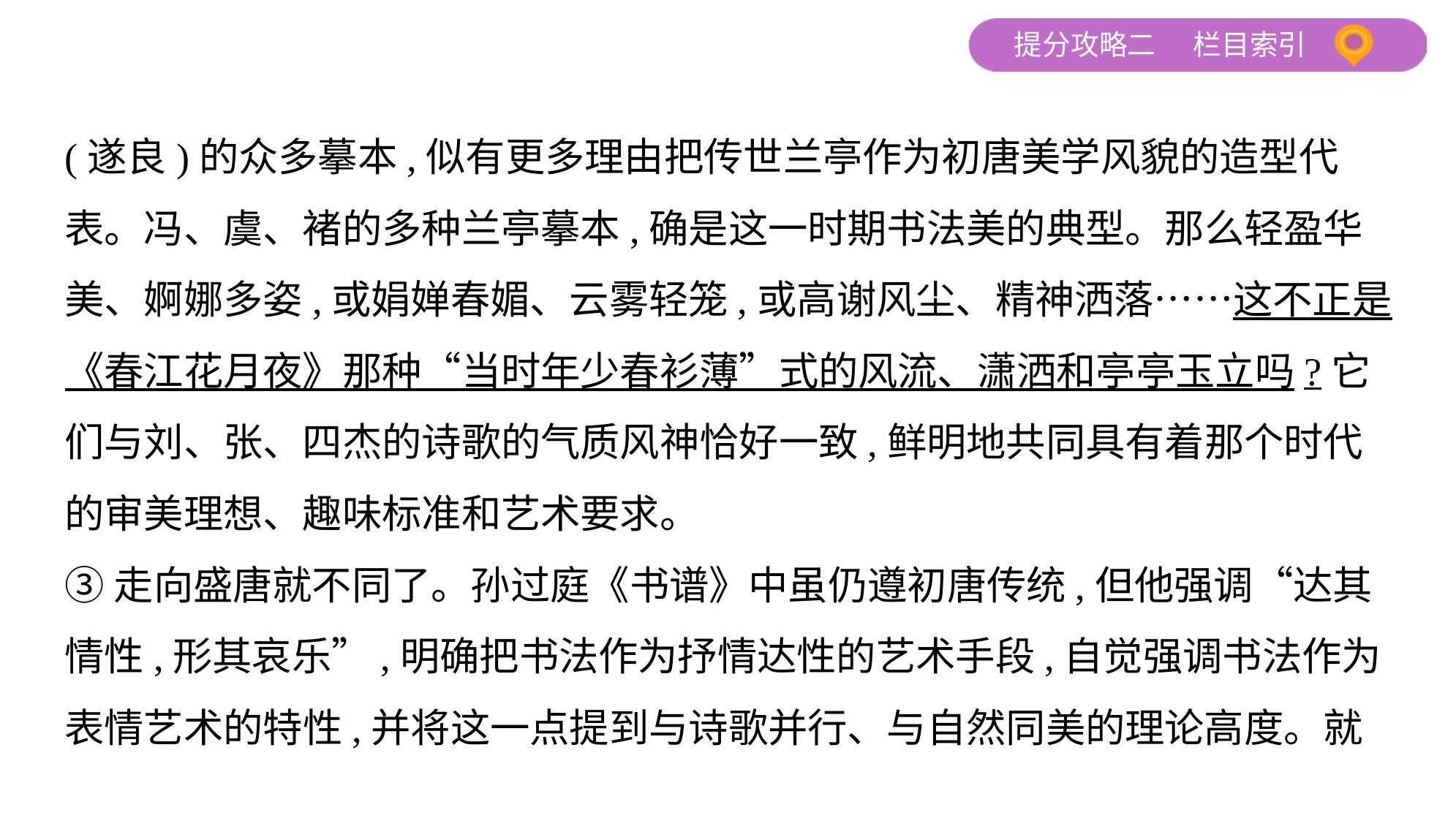

(遂良)的众多摹本,似有更多理由把传世兰亭作为初唐美学风貌的造型代
表。冯、虞、褚的多种兰亭摹本,确是这一时期书法美的典型。那么轻盈华
美、婀娜多姿,或娟婵春媚、云雾轻笼,或高谢风尘、精神洒落……这不正是
《春江花月夜》那种“当时年少春衫薄”式的风流、潇洒和亭亭玉立吗?它
们与刘、张、四杰的诗歌的气质风神恰好一致,鲜明地共同具有着那个时代
的审美理想、趣味标准和艺术要求。
③走向盛唐就不同了。孙过庭《书谱》中虽仍遵初唐传统,但他强调“达其
情性,形其哀乐”,明确把书法作为抒情达性的艺术手段,自觉强调书法作为
表情艺术的特性,并将这一点提到与诗歌并行、与自然同美的理论高度。就